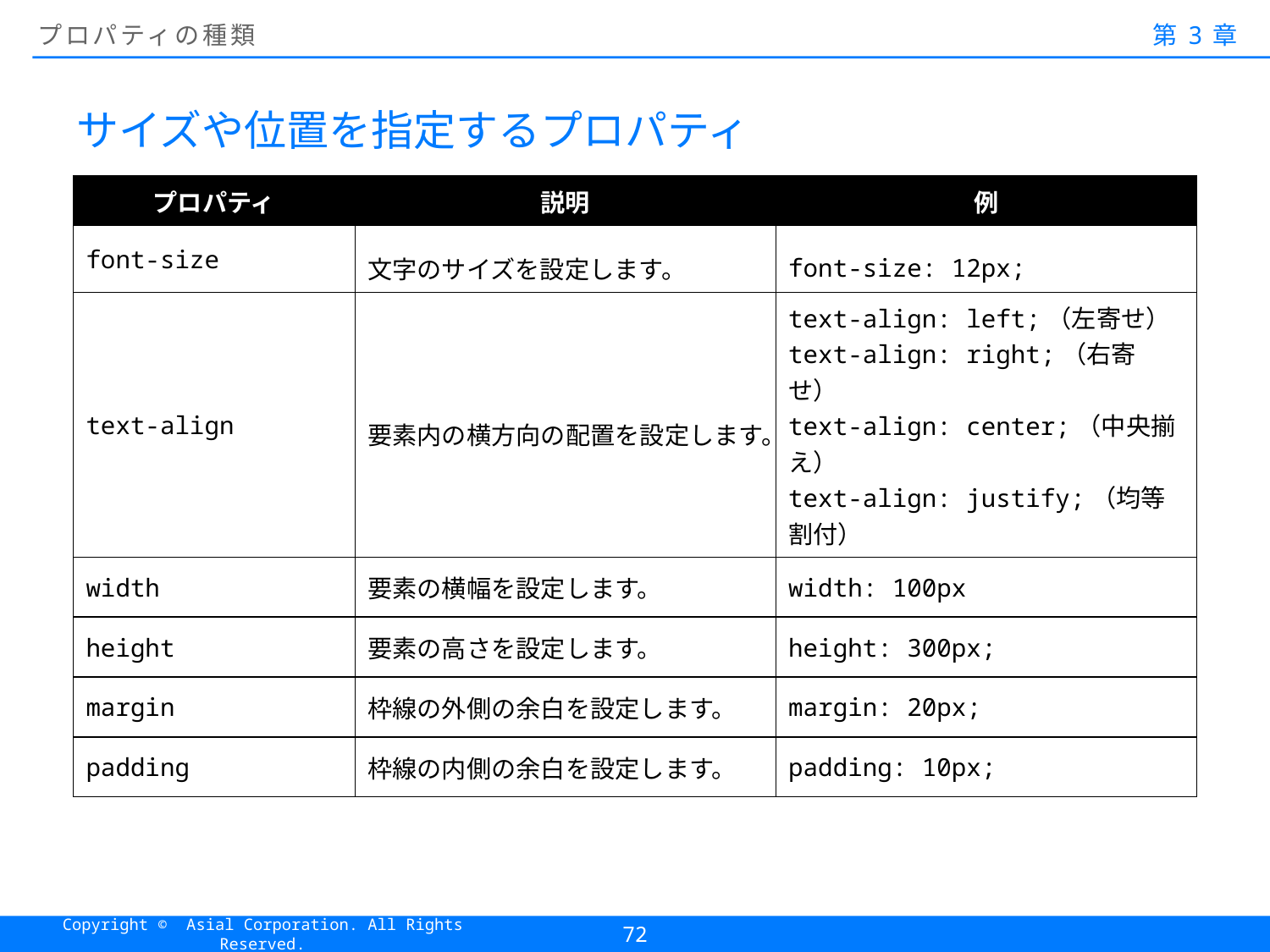

# プロパティの種類
第3章
サイズや位置を指定するプロパティ

| プロパティ | 説明 | 例 |
| --- | --- | --- |
| font-size | 文字のサイズを設定します。 | font-size: 12px; |
| text-align | 要素内の横方向の配置を設定します。 | text-align: left;（左寄せ） text-align: right;（右寄せ） text-align: center;（中央揃え） text-align: justify;（均等割付） |
| width | 要素の横幅を設定します。 | width: 100px |
| height | 要素の高さを設定します。 | height: 300px; |
| margin | 枠線の外側の余白を設定します。 | margin: 20px; |
| padding | 枠線の内側の余白を設定します。 | padding: 10px; |
72